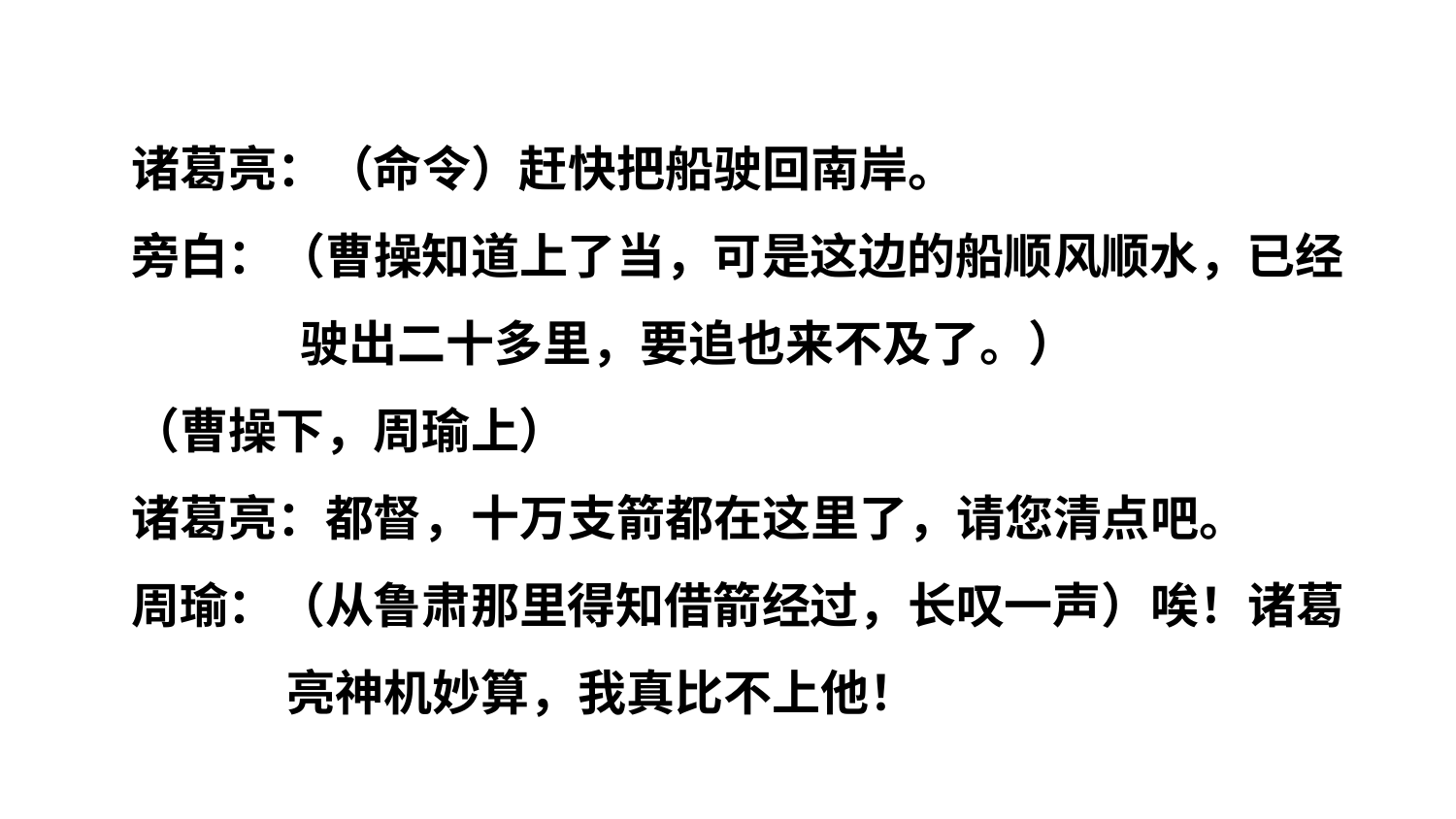

诸葛亮：（命令）赶快把船驶回南岸。
旁白：（曹操知道上了当，可是这边的船顺风顺水，已经驶出二十多里，要追也来不及了。）
（曹操下，周瑜上）
诸葛亮：都督，十万支箭都在这里了，请您清点吧。
周瑜：（从鲁肃那里得知借箭经过，长叹一声）唉！诸葛亮神机妙算，我真比不上他！